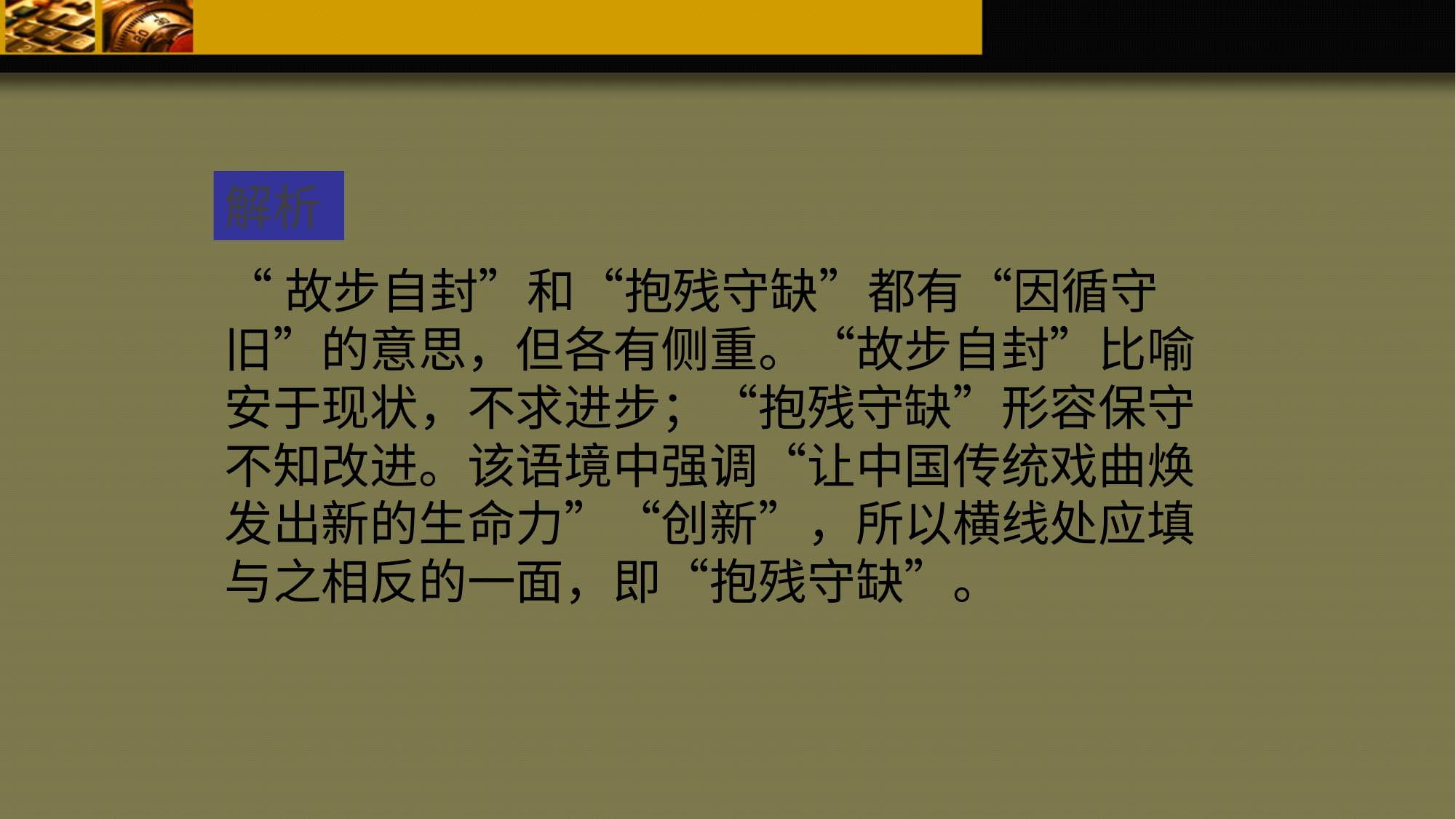

解析
“故步自封”和“抱残守缺”都有“因循守旧”的意思，但各有侧重。“故步自封”比喻安于现状，不求进步；“抱残守缺”形容保守不知改进。该语境中强调“让中国传统戏曲焕发出新的生命力”“创新”，所以横线处应填与之相反的一面，即“抱残守缺”。